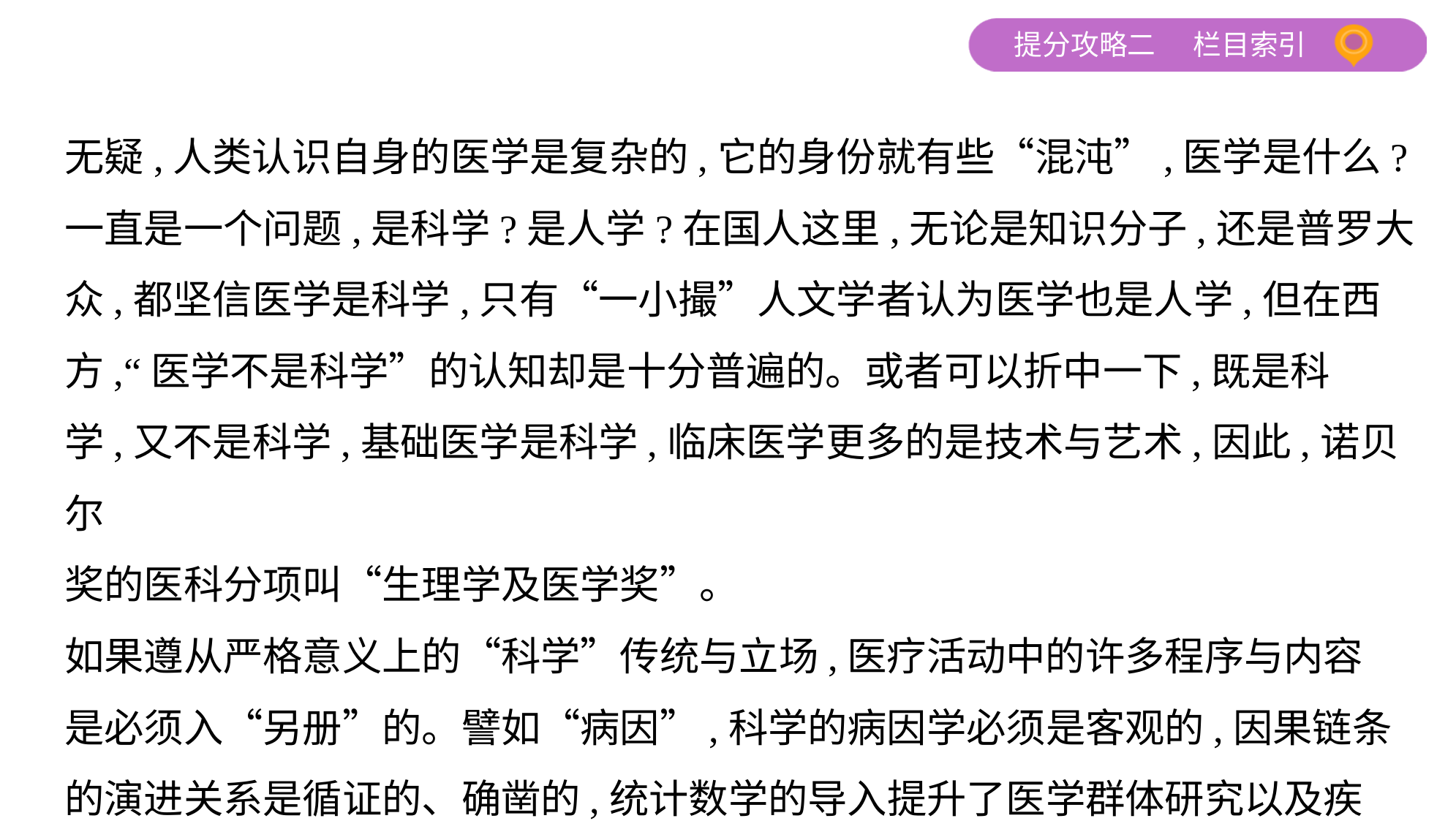

无疑,人类认识自身的医学是复杂的,它的身份就有些“混沌”,医学是什么?
一直是一个问题,是科学?是人学?在国人这里,无论是知识分子,还是普罗大
众,都坚信医学是科学,只有“一小撮”人文学者认为医学也是人学,但在西
方,“医学不是科学”的认知却是十分普遍的。或者可以折中一下,既是科
学,又不是科学,基础医学是科学,临床医学更多的是技术与艺术,因此,诺贝尔
奖的医科分项叫“生理学及医学奖”。
如果遵从严格意义上的“科学”传统与立场,医疗活动中的许多程序与内容
是必须入“另册”的。譬如“病因”,科学的病因学必须是客观的,因果链条
的演进关系是循证的、确凿的,统计数学的导入提升了医学群体研究以及疾